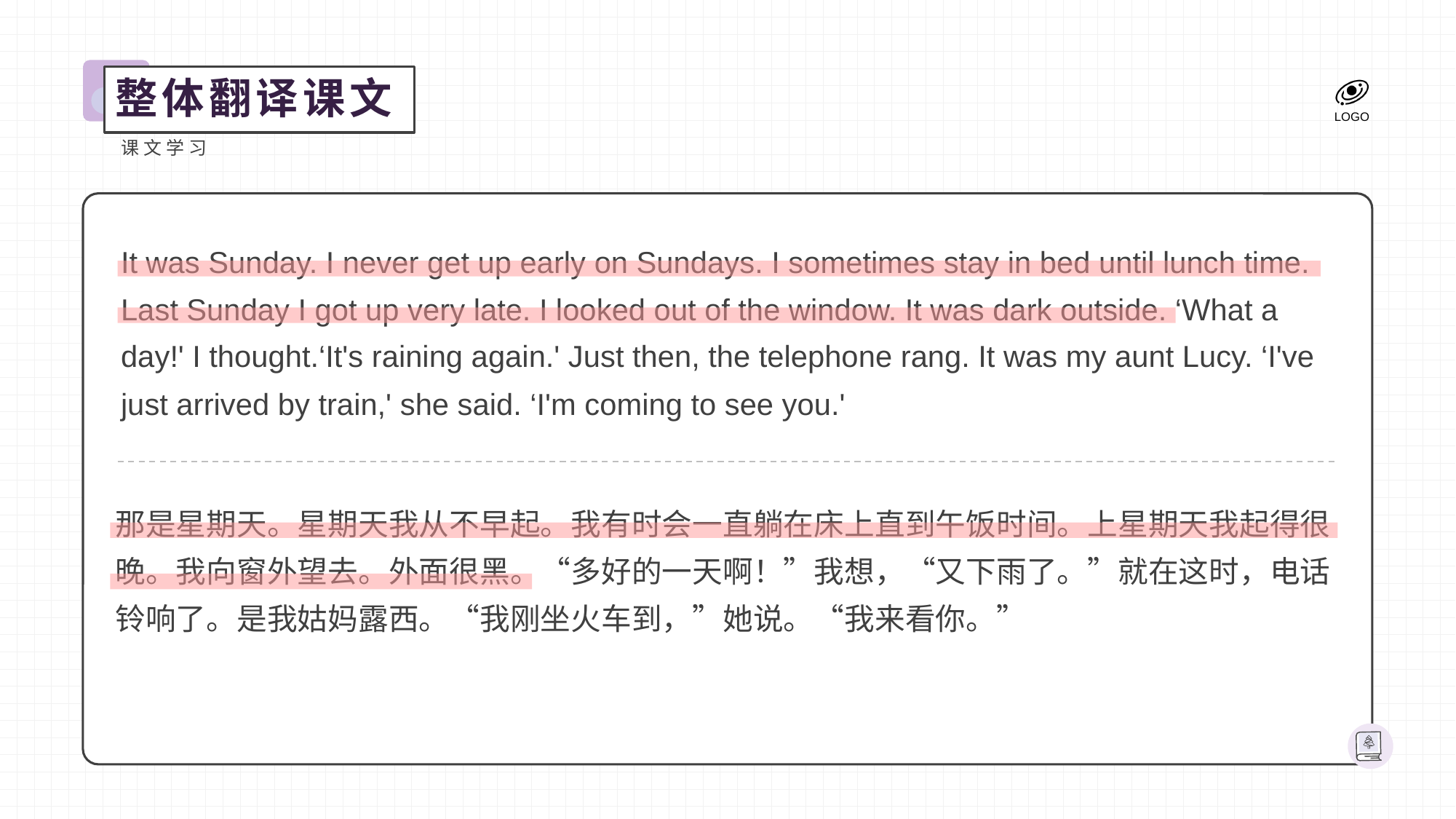

整体翻译课文
课文学习
It was Sunday. I never get up early on Sundays. I sometimes stay in bed until lunch time. Last Sunday I got up very late. I looked out of the window. It was dark outside. ‘What a day!' I thought.‘It's raining again.' Just then, the telephone rang. It was my aunt Lucy. ‘I've just arrived by train,' she said. ‘I'm coming to see you.'
那是星期天。星期天我从不早起。我有时会一直躺在床上直到午饭时间。上星期天我起得很晚。我向窗外望去。外面很黑。“多好的一天啊！”我想，“又下雨了。”就在这时，电话铃响了。是我姑妈露西。“我刚坐火车到，”她说。“我来看你。”